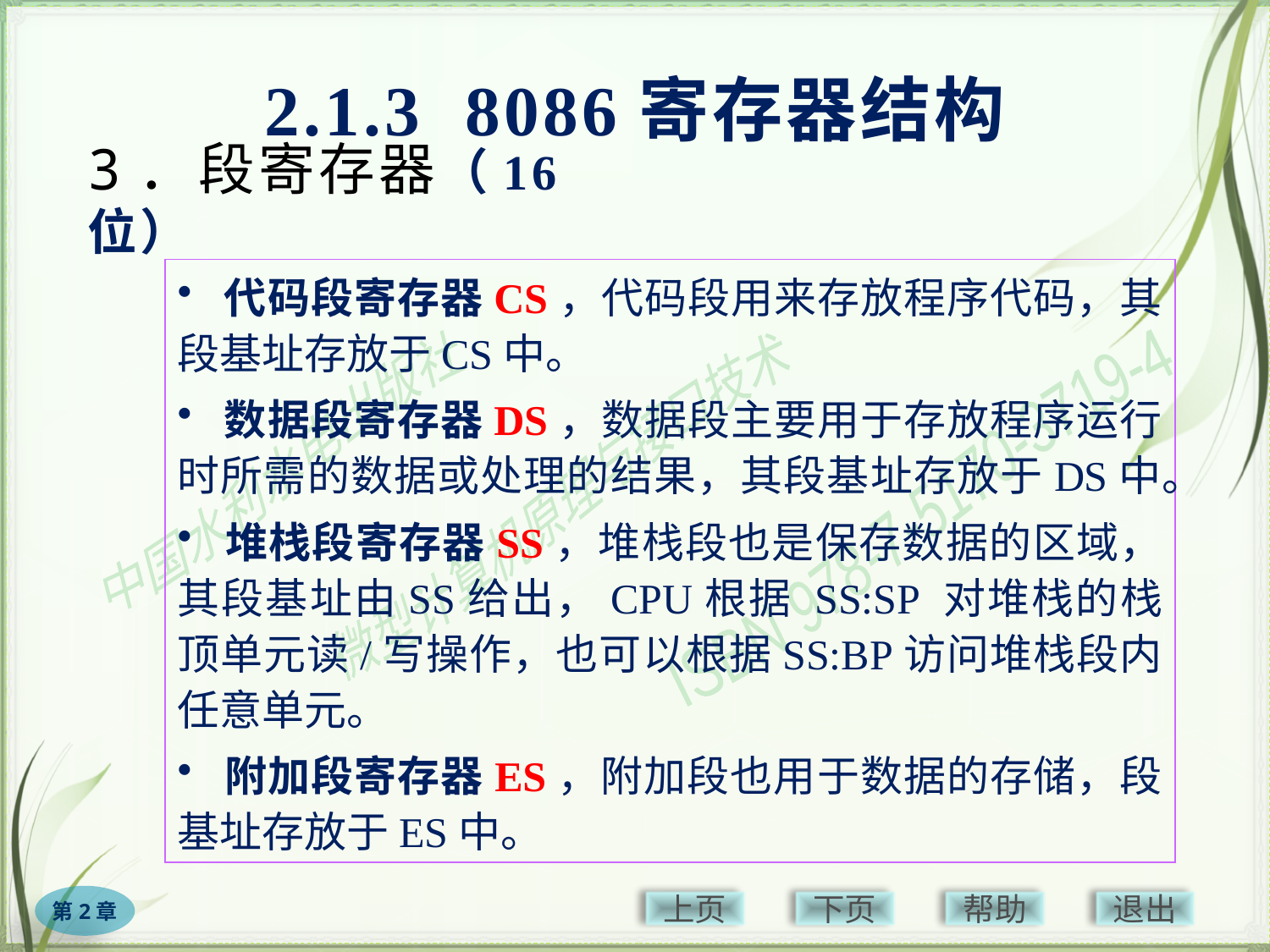

2.1.3  8086寄存器结构
# 3．段寄存器（16位）
  代码段寄存器CS，代码段用来存放程序代码，其段基址存放于CS中。
  数据段寄存器DS，数据段主要用于存放程序运行时所需的数据或处理的结果，其段基址存放于DS中。
  堆栈段寄存器SS，堆栈段也是保存数据的区域，其段基址由SS给出，CPU根据 SS:SP 对堆栈的栈顶单元读/写操作，也可以根据SS:BP访问堆栈段内任意单元。
  附加段寄存器ES，附加段也用于数据的存储，段基址存放于ES中。